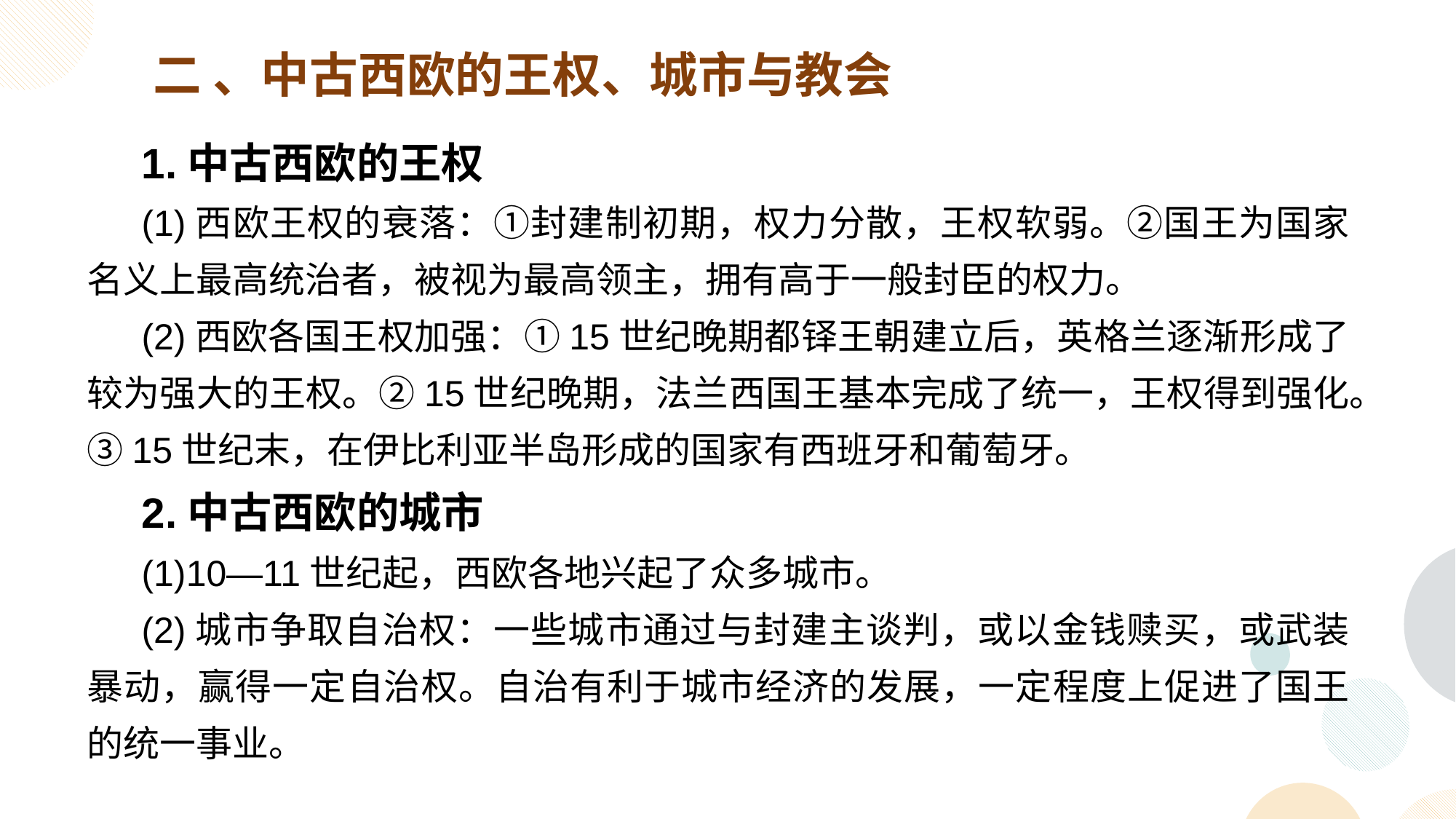

二 、中古西欧的王权、城市与教会
1.中古西欧的王权
(1)西欧王权的衰落：①封建制初期，权力分散，王权软弱。②国王为国家名义上最高统治者，被视为最高领主，拥有高于一般封臣的权力。
(2)西欧各国王权加强：①15世纪晚期都铎王朝建立后，英格兰逐渐形成了较为强大的王权。②15世纪晚期，法兰西国王基本完成了统一，王权得到强化。③15世纪末，在伊比利亚半岛形成的国家有西班牙和葡萄牙。
2.中古西欧的城市
(1)10—11世纪起，西欧各地兴起了众多城市。
(2)城市争取自治权：一些城市通过与封建主谈判，或以金钱赎买，或武装暴动，赢得一定自治权。自治有利于城市经济的发展，一定程度上促进了国王的统一事业。